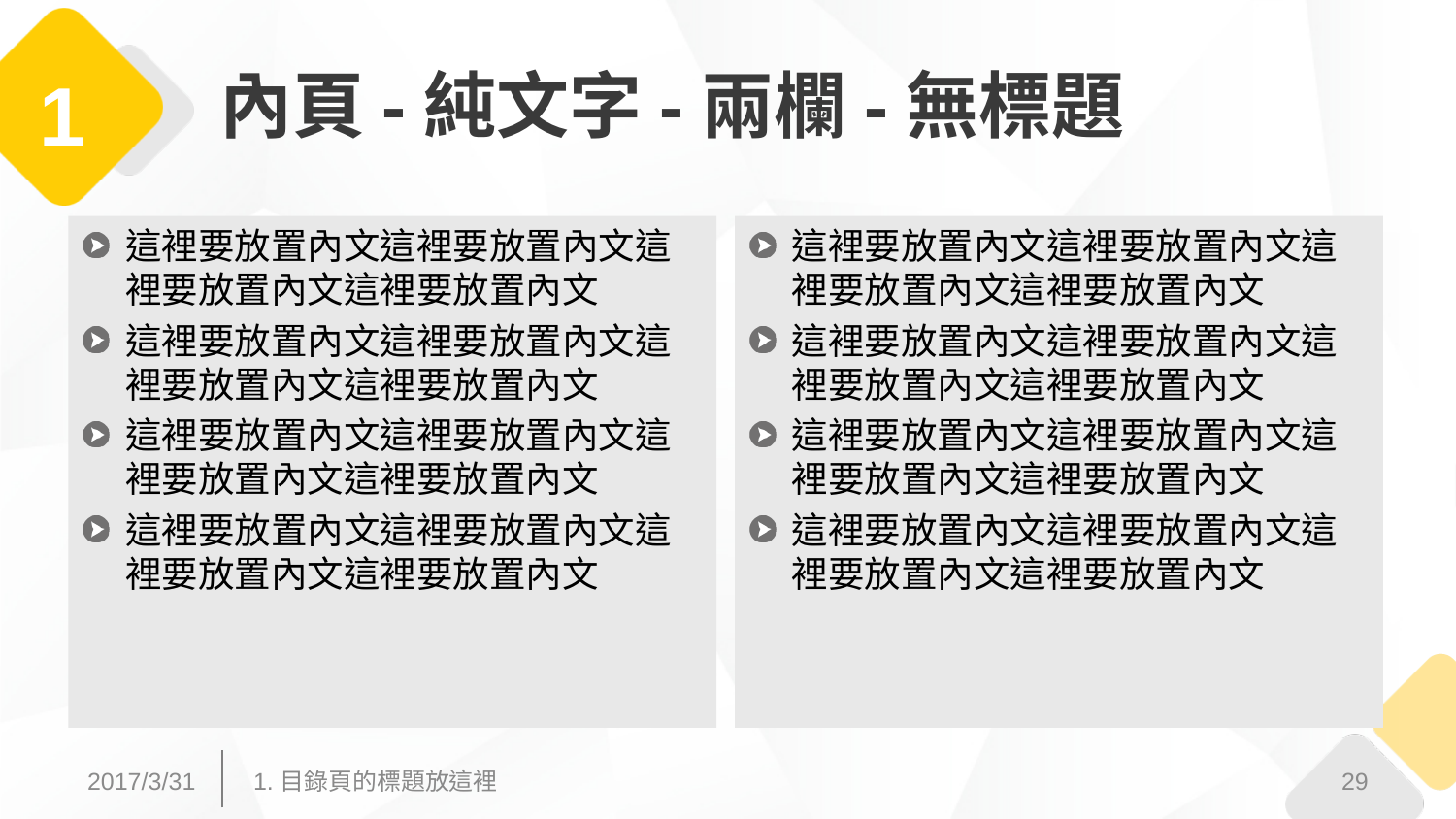

# 內頁-純文字-兩欄-無標題
1
這裡要放置內文這裡要放置內文這裡要放置內文這裡要放置內文
這裡要放置內文這裡要放置內文這裡要放置內文這裡要放置內文
這裡要放置內文這裡要放置內文這裡要放置內文這裡要放置內文
這裡要放置內文這裡要放置內文這裡要放置內文這裡要放置內文
這裡要放置內文這裡要放置內文這裡要放置內文這裡要放置內文
這裡要放置內文這裡要放置內文這裡要放置內文這裡要放置內文
這裡要放置內文這裡要放置內文這裡要放置內文這裡要放置內文
這裡要放置內文這裡要放置內文這裡要放置內文這裡要放置內文
2017/3/31
29
1.目錄頁的標題放這裡